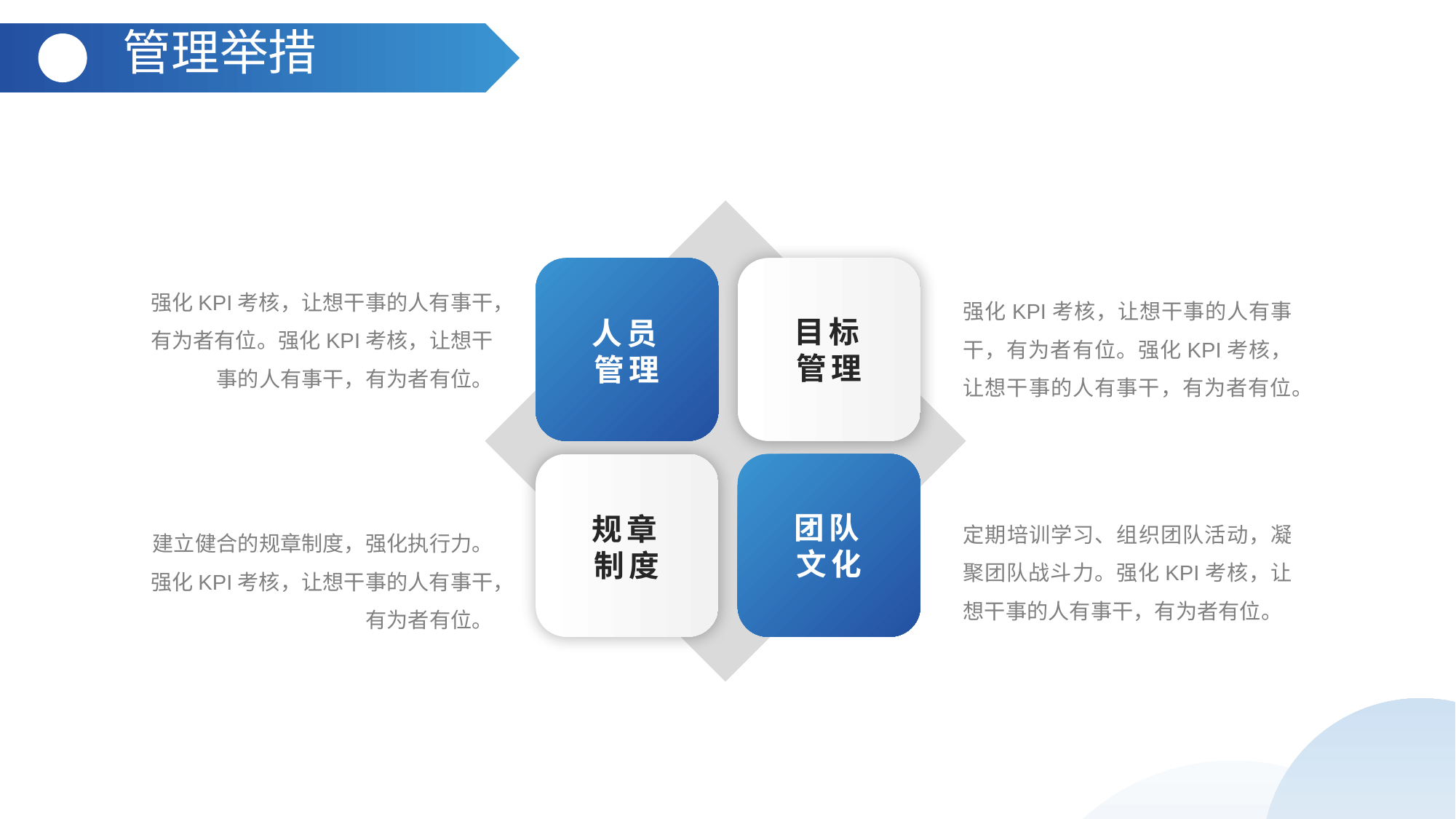

管理举措

强化KPI考核，让想干事的人有事干，有为者有位。强化KPI考核，让想干事的人有事干，有为者有位。

强化KPI考核，让想干事的人有事干，有为者有位。强化KPI考核，让想干事的人有事干，有为者有位。

目标管理
人员管理

团队文化
定期培训学习、组织团队活动，凝聚团队战斗力。强化KPI考核，让想干事的人有事干，有为者有位。

规章制度
建立健合的规章制度，强化执行力。强化KPI考核，让想干事的人有事干，有为者有位。